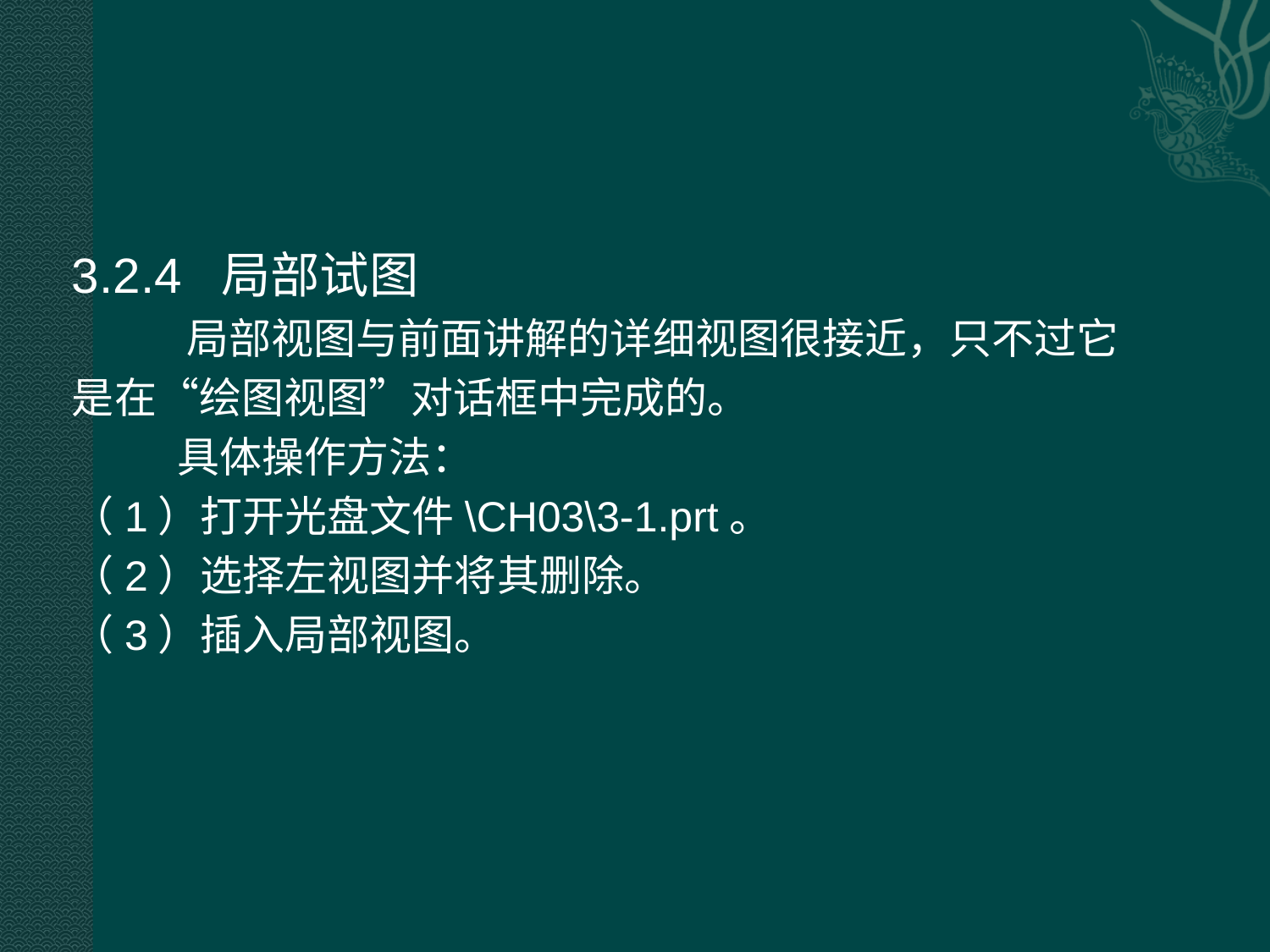

3.2.4  局部试图
           局部视图与前面讲解的详细视图很接近，只不过它
是在“绘图视图”对话框中完成的。
          具体操作方法：
（1）打开光盘文件\CH03\3-1.prt。
（2）选择左视图并将其删除。
（3）插入局部视图。